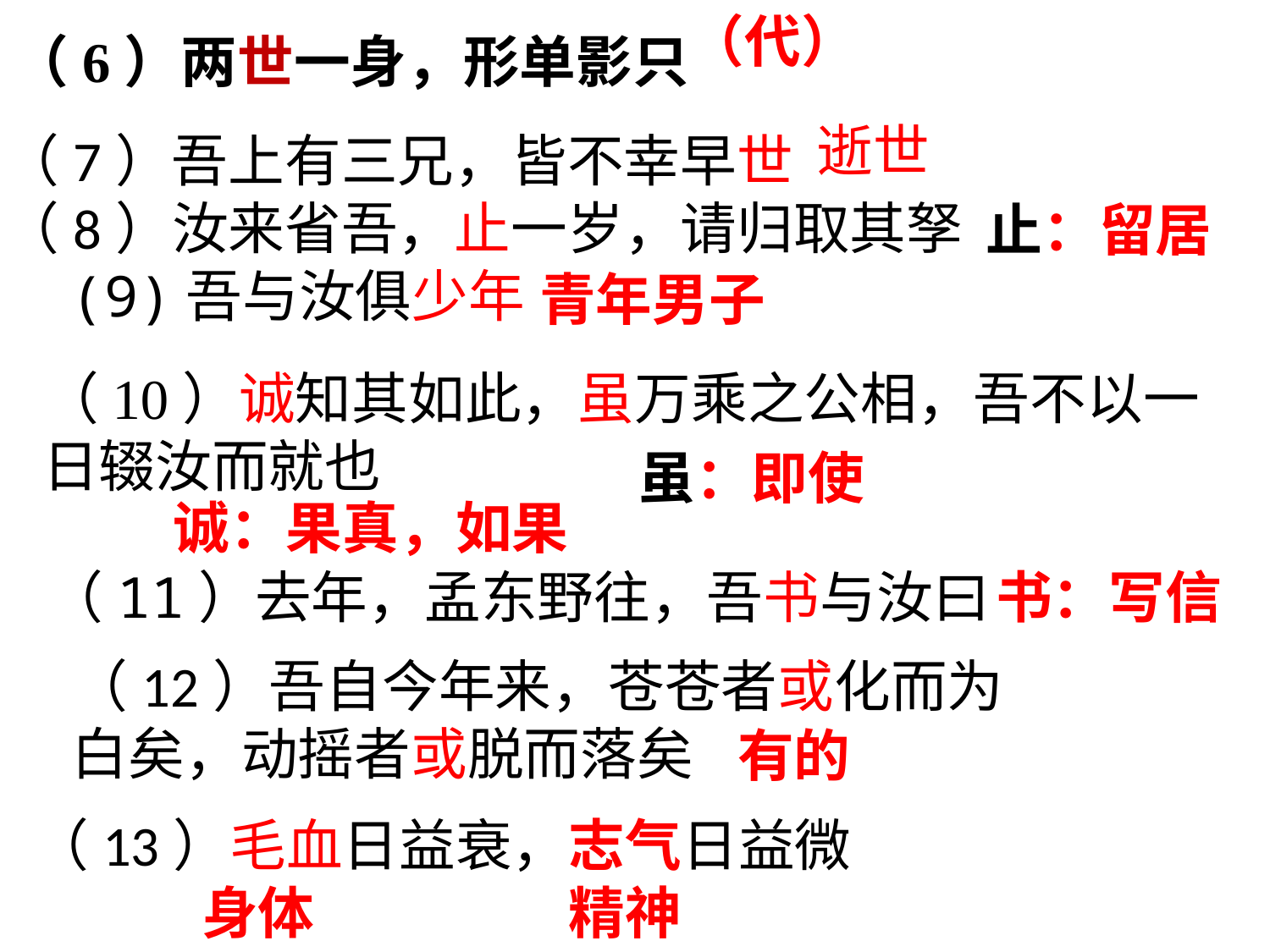

（代）
（6）两世一身，形单影只

逝世
（7）吾上有三兄，皆不幸早世
（8）汝来省吾，止一岁，请归取其孥
  (9)吾与汝俱少年

止：留居
青年男子
（10）诚知其如此，虽万乘之公相，吾不以一日辍汝而就也

虽：即使
诚：果真，如果
（11）去年，孟东野往，吾书与汝曰

书：写信
（12）吾自今年来，苍苍者或化而为白矣，动摇者或脱而落矣
有的
（13）毛血日益衰，志气日益微
身体
精神